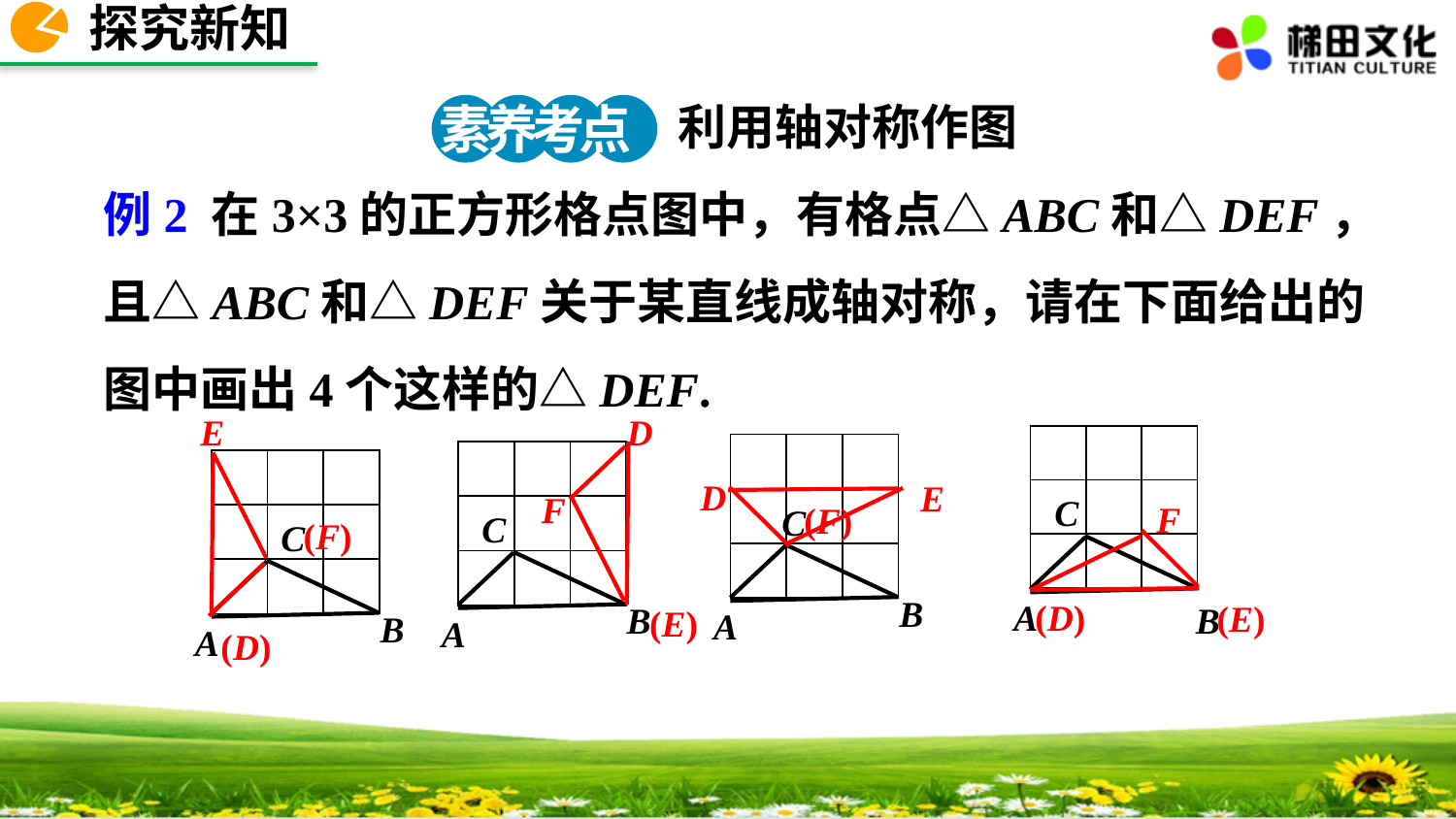

探究新知

素养考点

利用轴对称作图
例2 在3×3的正方形格点图中，有格点△ABC和△DEF，且△ABC和△DEF关于某直线成轴对称，请在下面给出的图中画出4个这样的△DEF.
E
D
|  |  |  |
| --- | --- | --- |
|  |  |  |
|  |  |  |
|  |  |  |
| --- | --- | --- |
|  |  |  |
|  |  |  |
|  |  |  |
| --- | --- | --- |
|  |  |  |
|  |  |  |
|  |  |  |
| --- | --- | --- |
|  |  |  |
|  |  |  |
D
E
F
C
A
B
F
(F)
C
B
A
C
B
A
(F)
C
B
A
(D)
(E)
(E)
(D)